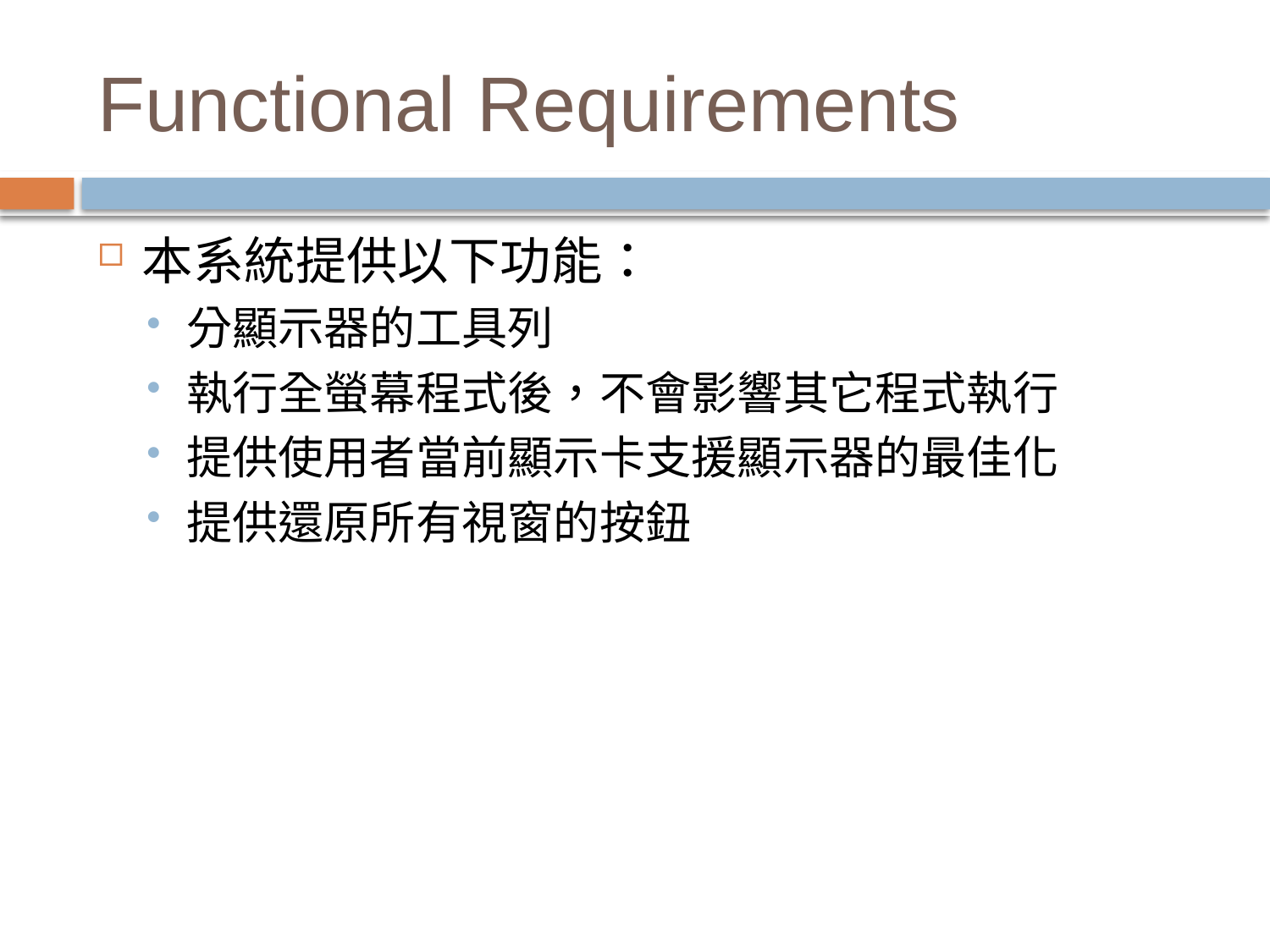

# Functional Requirements
本系統提供以下功能：
分顯示器的工具列
執行全螢幕程式後，不會影響其它程式執行
提供使用者當前顯示卡支援顯示器的最佳化
提供還原所有視窗的按鈕